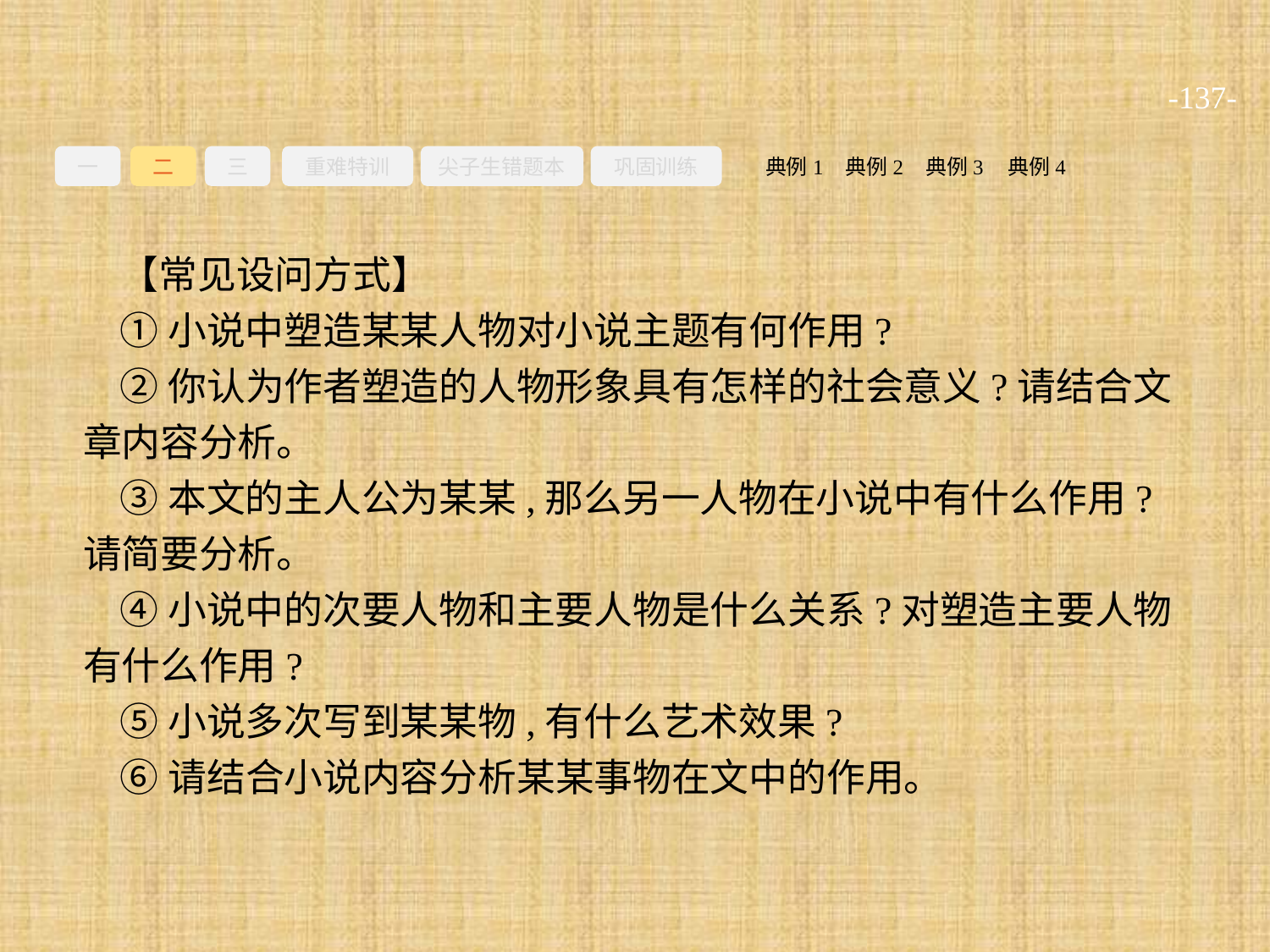

-137-
一
二
三
重难特训
尖子生错题本
巩固训练
典例3
典例2
典例4
典例1
【常见设问方式】
①小说中塑造某某人物对小说主题有何作用?
②你认为作者塑造的人物形象具有怎样的社会意义?请结合文章内容分析。
③本文的主人公为某某,那么另一人物在小说中有什么作用?请简要分析。
④小说中的次要人物和主要人物是什么关系?对塑造主要人物有什么作用?
⑤小说多次写到某某物,有什么艺术效果?
⑥请结合小说内容分析某某事物在文中的作用。